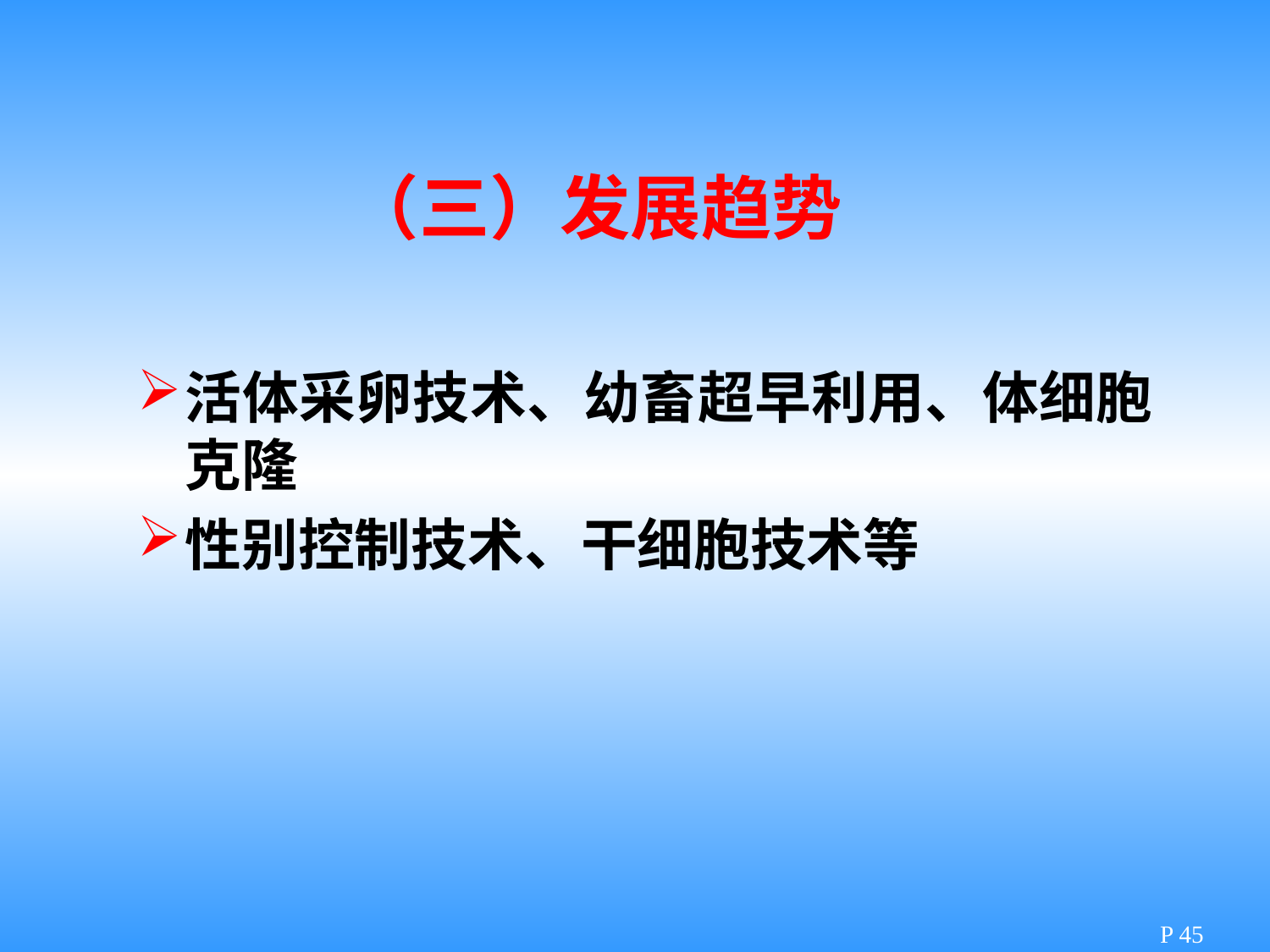

（三）发展趋势
活体采卵技术、幼畜超早利用、体细胞克隆
性别控制技术、干细胞技术等
P 45